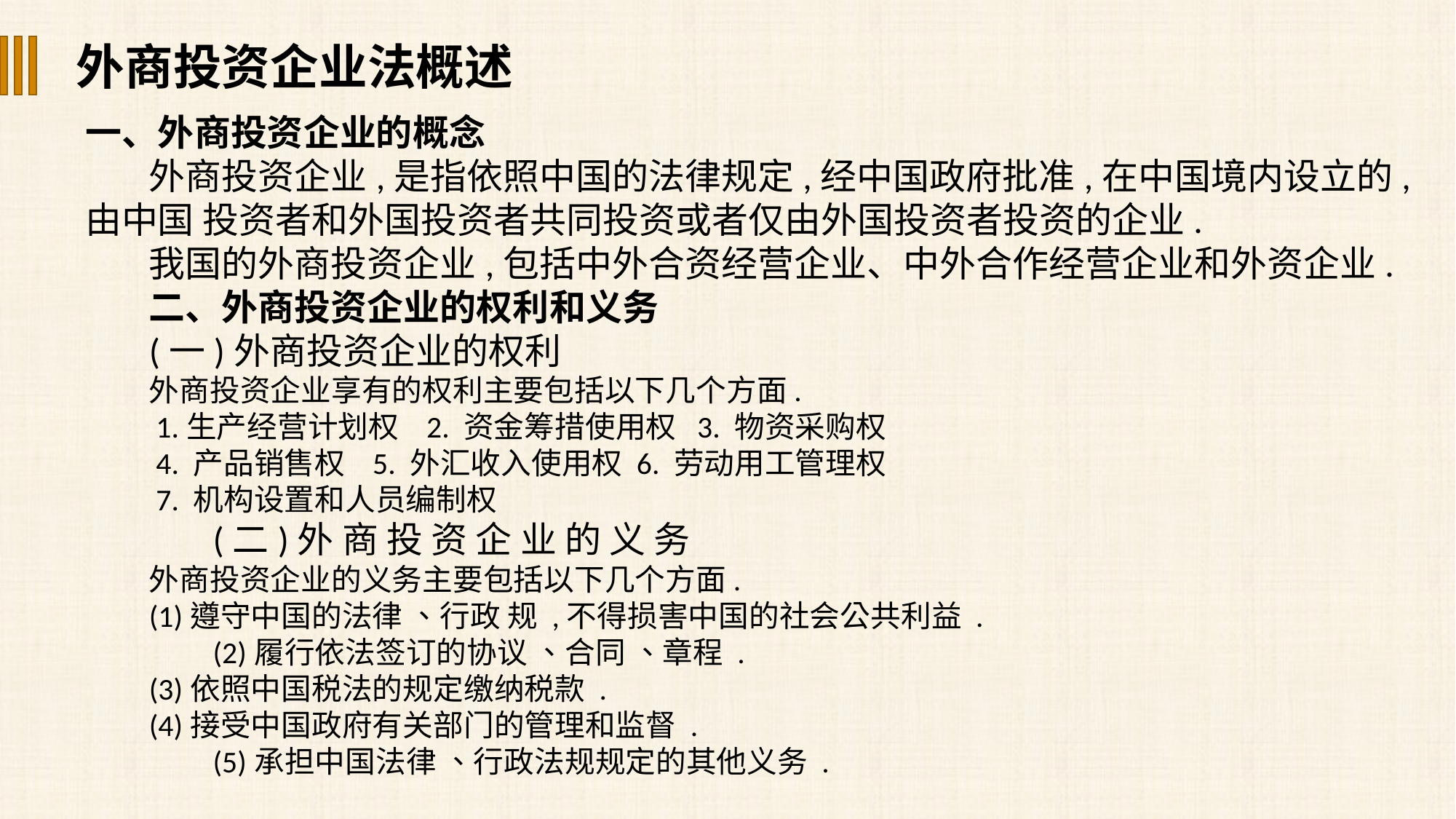

外商投资企业法概述

一、外商投资企业的概念
外商投资企业,是指依照中国的法律规定,经中国政府批准,在中国境内设立的,由中国 投资者和外国投资者共同投资或者仅由外国投资者投资的企业.
我国的外商投资企业,包括中外合资经营企业、中外合作经营企业和外资企业.
二、外商投资企业的权利和义务
(一)外商投资企业的权利
外商投资企业享有的权利主要包括以下几个方面.
 1.生产经营计划权   2. 资金筹措使用权  3. 物资采购权
 4. 产品销售权   5. 外汇收入使用权 6. 劳动用工管理权
 7. 机构设置和人员编制权
(二)外 商 投 资 企 业 的 义 务
外商投资企业的义务主要包括以下几个方面.
(1)遵守中国的法律 、行政 规 ,不得损害中国的社会公共利益 .
(2)履行依法签订的协议 、合同 、章程 .
(3)依照中国税法的规定缴纳税款 .
(4)接受中国政府有关部门的管理和监督 .
(5)承担中国法律 、行政法规规定的其他义务 .